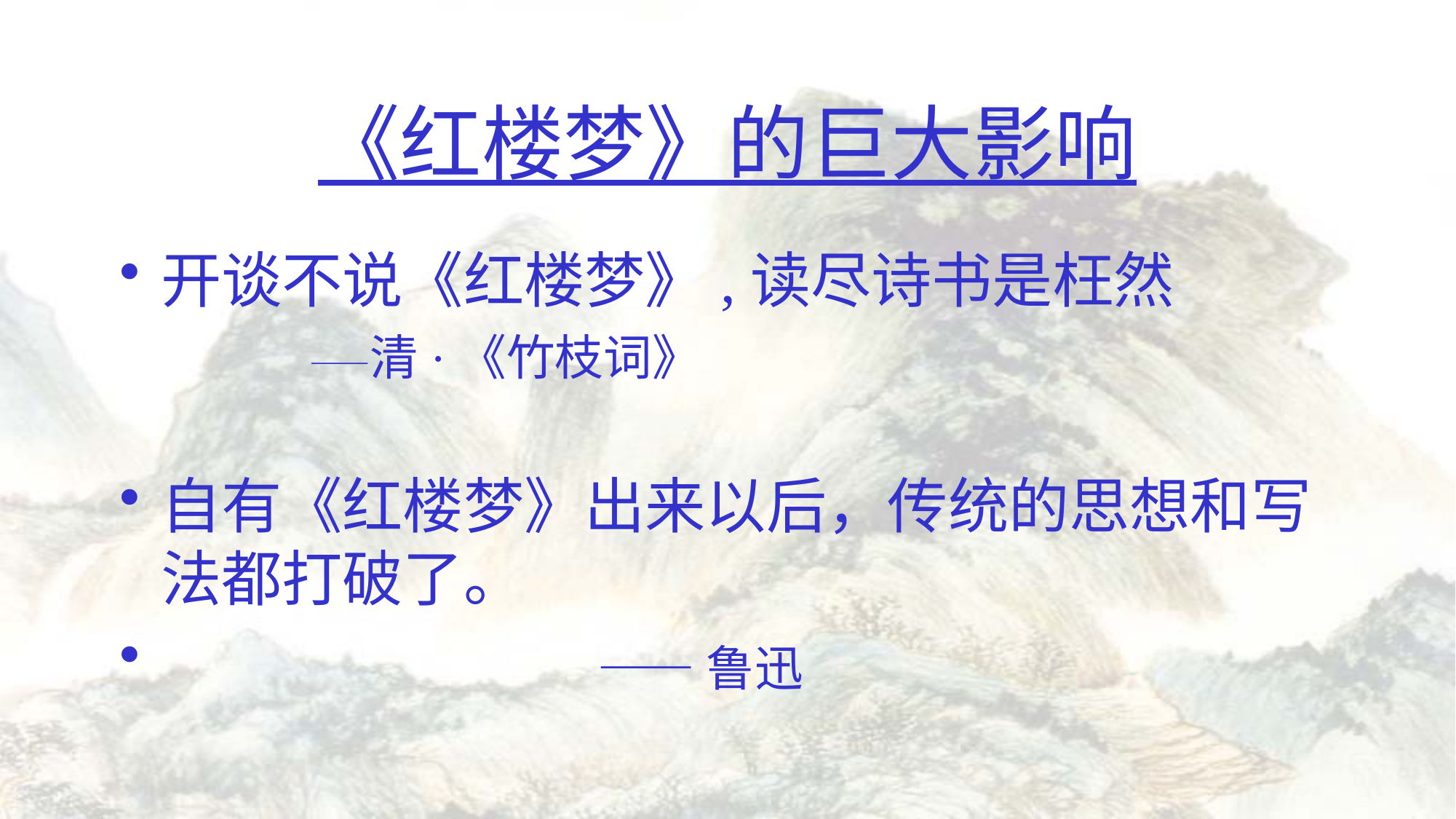

# 《红楼梦》的巨大影响
开谈不说《红楼梦》,读尽诗书是枉然　　　　  ——清·《竹枝词》

自有《红楼梦》出来以后，传统的思想和写法都打破了。
                                ——鲁迅

12